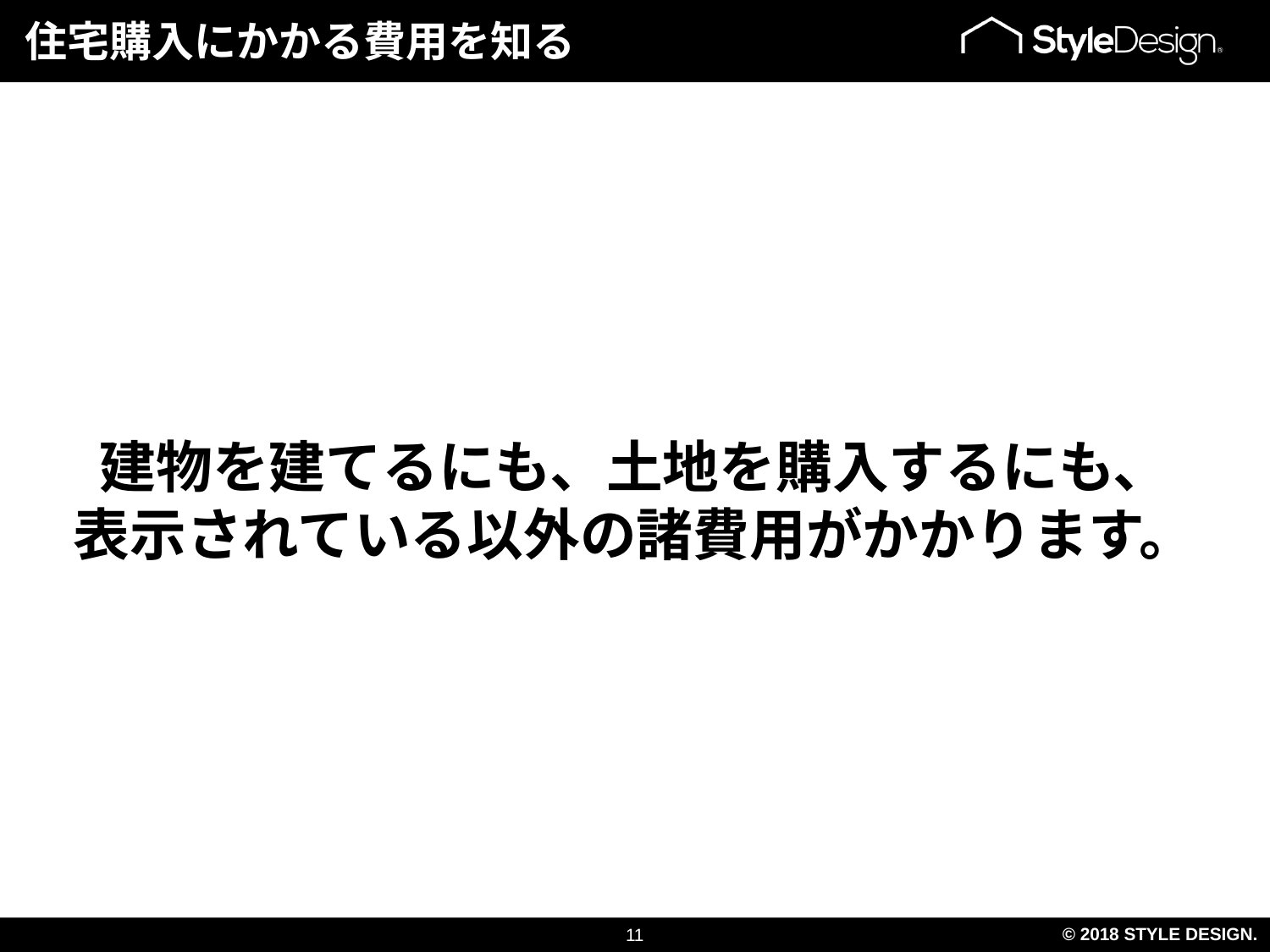

住宅購入にかかる費用を知る
建物を建てるにも、土地を購入するにも、
表示されている以外の諸費用がかかります。
11